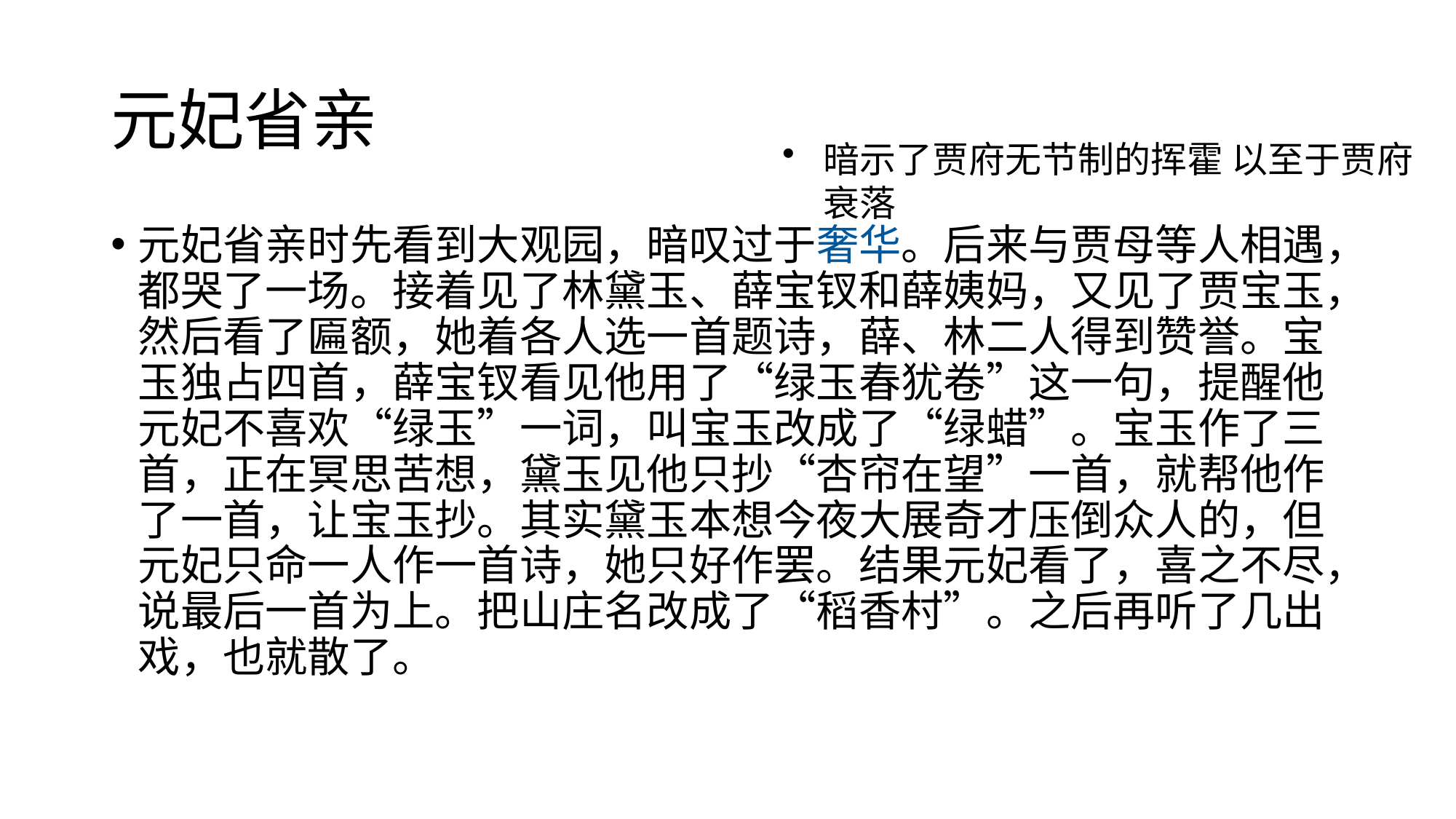

# 元妃省亲
暗示了贾府无节制的挥霍 以至于贾府衰落
元妃省亲时先看到大观园，暗叹过于奢华。后来与贾母等人相遇，都哭了一场。接着见了林黛玉、薛宝钗和薛姨妈，又见了贾宝玉，然后看了匾额，她着各人选一首题诗，薛、林二人得到赞誉。宝玉独占四首，薛宝钗看见他用了“绿玉春犹卷”这一句，提醒他元妃不喜欢“绿玉”一词，叫宝玉改成了“绿蜡”。宝玉作了三首，正在冥思苦想，黛玉见他只抄“杏帘在望”一首，就帮他作了一首，让宝玉抄。其实黛玉本想今夜大展奇才压倒众人的，但元妃只命一人作一首诗，她只好作罢。结果元妃看了，喜之不尽，说最后一首为上。把山庄名改成了“稻香村”。之后再听了几出戏，也就散了。